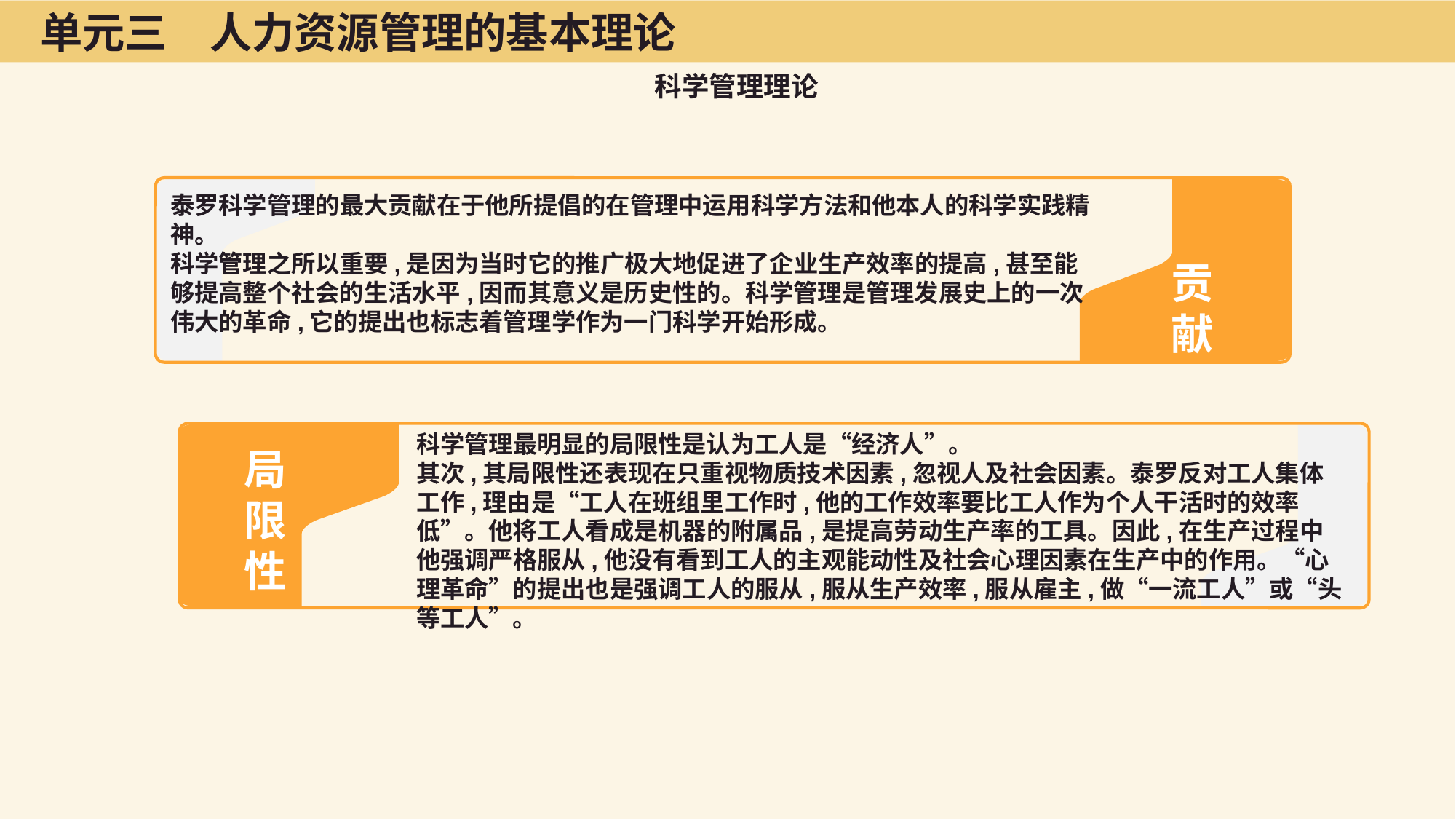

单元三　人力资源管理的基本理论
科学管理理论

泰罗科学管理的最大贡献在于他所提倡的在管理中运用科学方法和他本人的科学实践精神。
科学管理之所以重要,是因为当时它的推广极大地促进了企业生产效率的提高,甚至能够提高整个社会的生活水平,因而其意义是历史性的。科学管理是管理发展史上的一次伟大的革命,它的提出也标志着管理学作为一门科学开始形成。
贡
献

科学管理最明显的局限性是认为工人是“经济人”。
其次,其局限性还表现在只重视物质技术因素,忽视人及社会因素。泰罗反对工人集体工作,理由是“工人在班组里工作时,他的工作效率要比工人作为个人干活时的效率低”。他将工人看成是机器的附属品,是提高劳动生产率的工具。因此,在生产过程中他强调严格服从,他没有看到工人的主观能动性及社会心理因素在生产中的作用。“心理革命”的提出也是强调工人的服从,服从生产效率,服从雇主,做“一流工人”或“头等工人”。
局限性